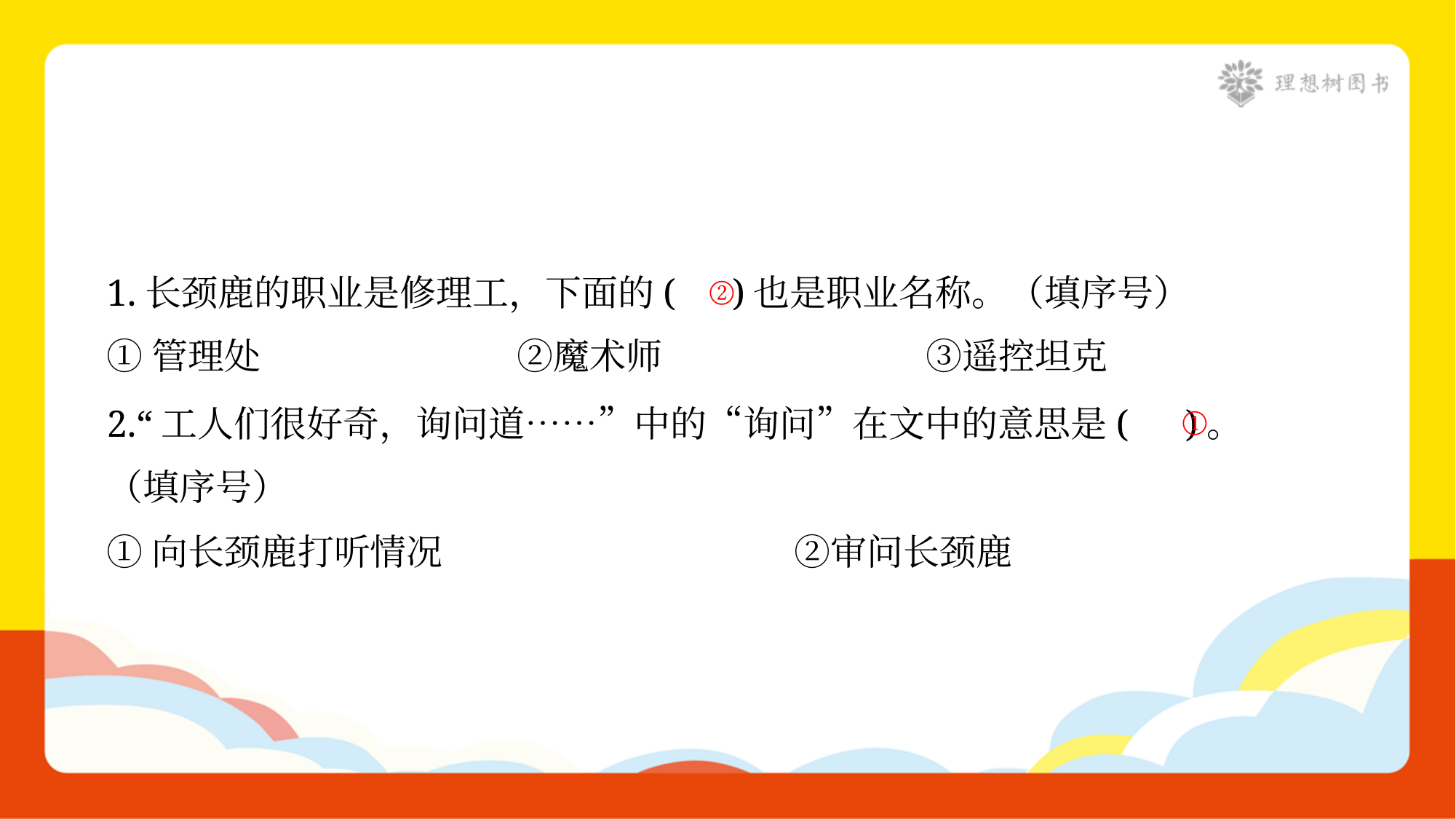

②
1.长颈鹿的职业是修理工，下面的(      )也是职业名称。（填序号）
①管理处	②魔术师	③遥控坦克
2.“工人们很好奇，询问道……”中的“询问”在文中的意思是(      )。
（填序号）
①
①向长颈鹿打听情况	②审问长颈鹿